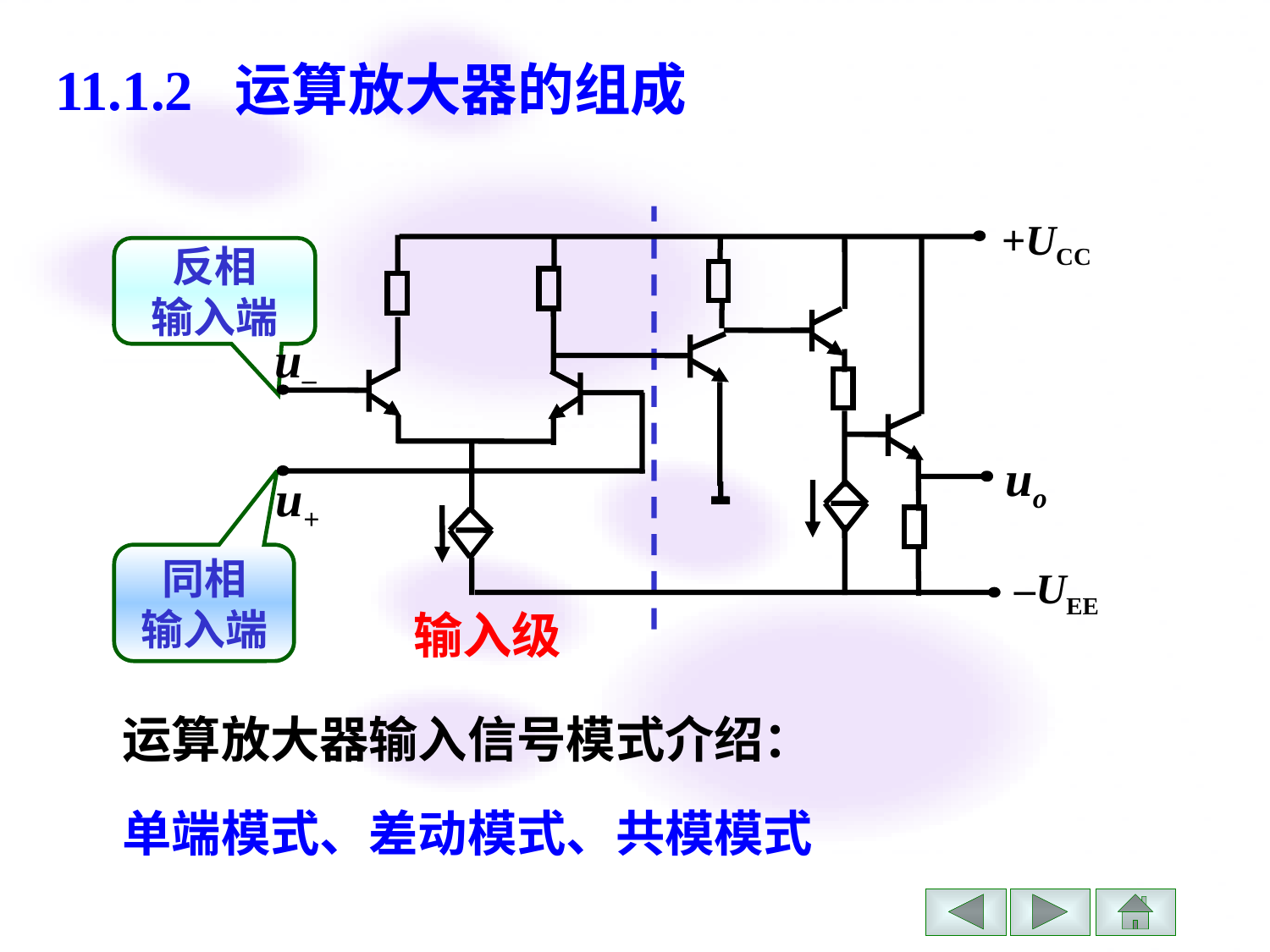

# 11.1.2  运算放大器的组成
+UCC

u–

uo

u+

–UEE

反相
输入端
同相
输入端
输入级
运算放大器输入信号模式介绍：
单端模式、差动模式、共模模式